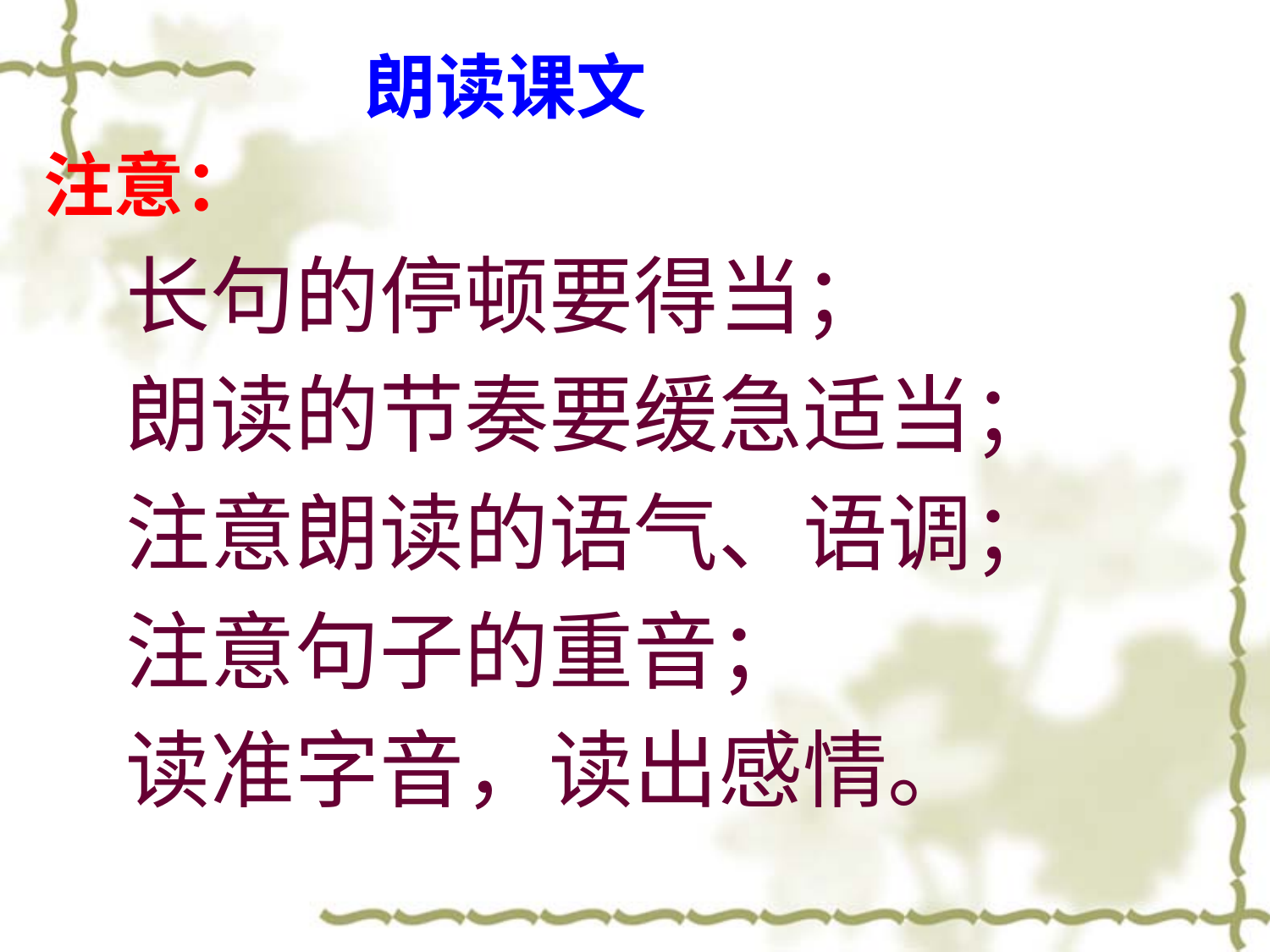

朗读课文
 注意：
     长句的停顿要得当；
     朗读的节奏要缓急适当；
     注意朗读的语气、语调；
     注意句子的重音；
     读准字音，读出感情。